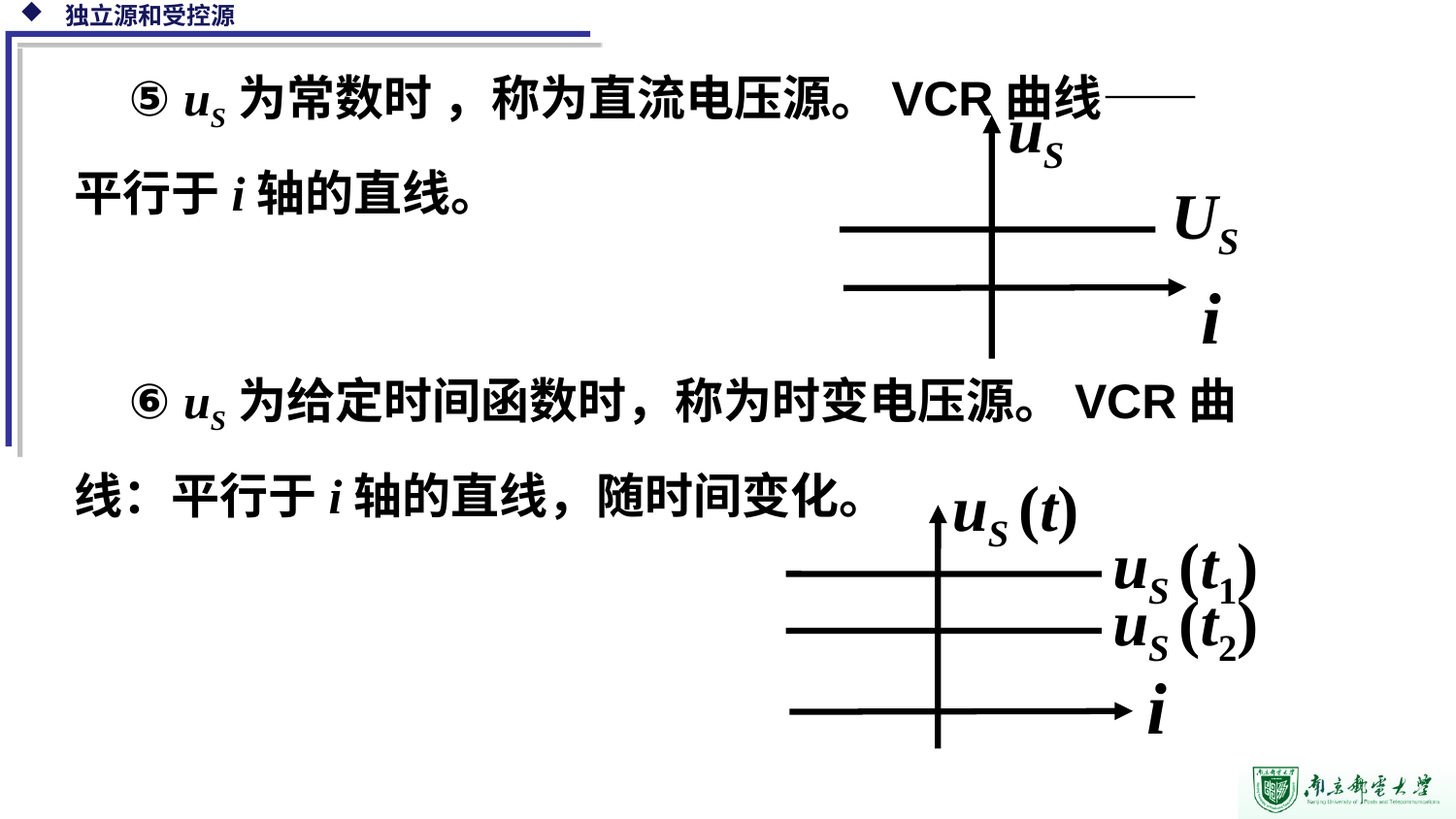

⑤ uS为常数时 ，称为直流电压源。VCR曲线——平行于i轴的直线。

⑥ uS为给定时间函数时，称为时变电压源。VCR曲线：平行于i轴的直线，随时间变化。
uS

US

i

uS (t)

uS (t1)
uS (t2)

i